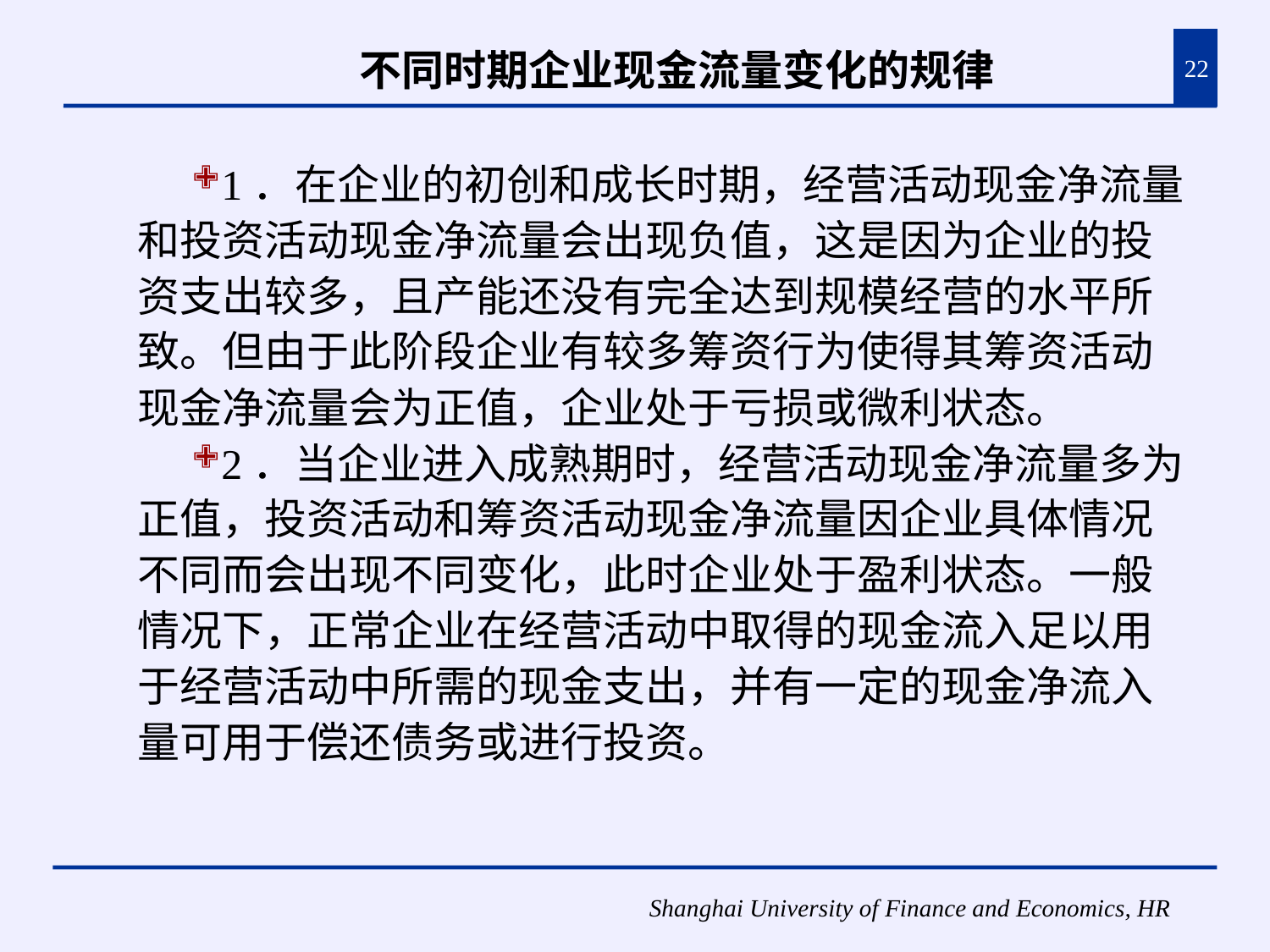

# 不同时期企业现金流量变化的规律
22
1．在企业的初创和成长时期，经营活动现金净流量和投资活动现金净流量会出现负值，这是因为企业的投资支出较多，且产能还没有完全达到规模经营的水平所致。但由于此阶段企业有较多筹资行为使得其筹资活动现金净流量会为正值，企业处于亏损或微利状态。
2．当企业进入成熟期时，经营活动现金净流量多为正值，投资活动和筹资活动现金净流量因企业具体情况不同而会出现不同变化，此时企业处于盈利状态。一般情况下，正常企业在经营活动中取得的现金流入足以用于经营活动中所需的现金支出，并有一定的现金净流入量可用于偿还债务或进行投资。